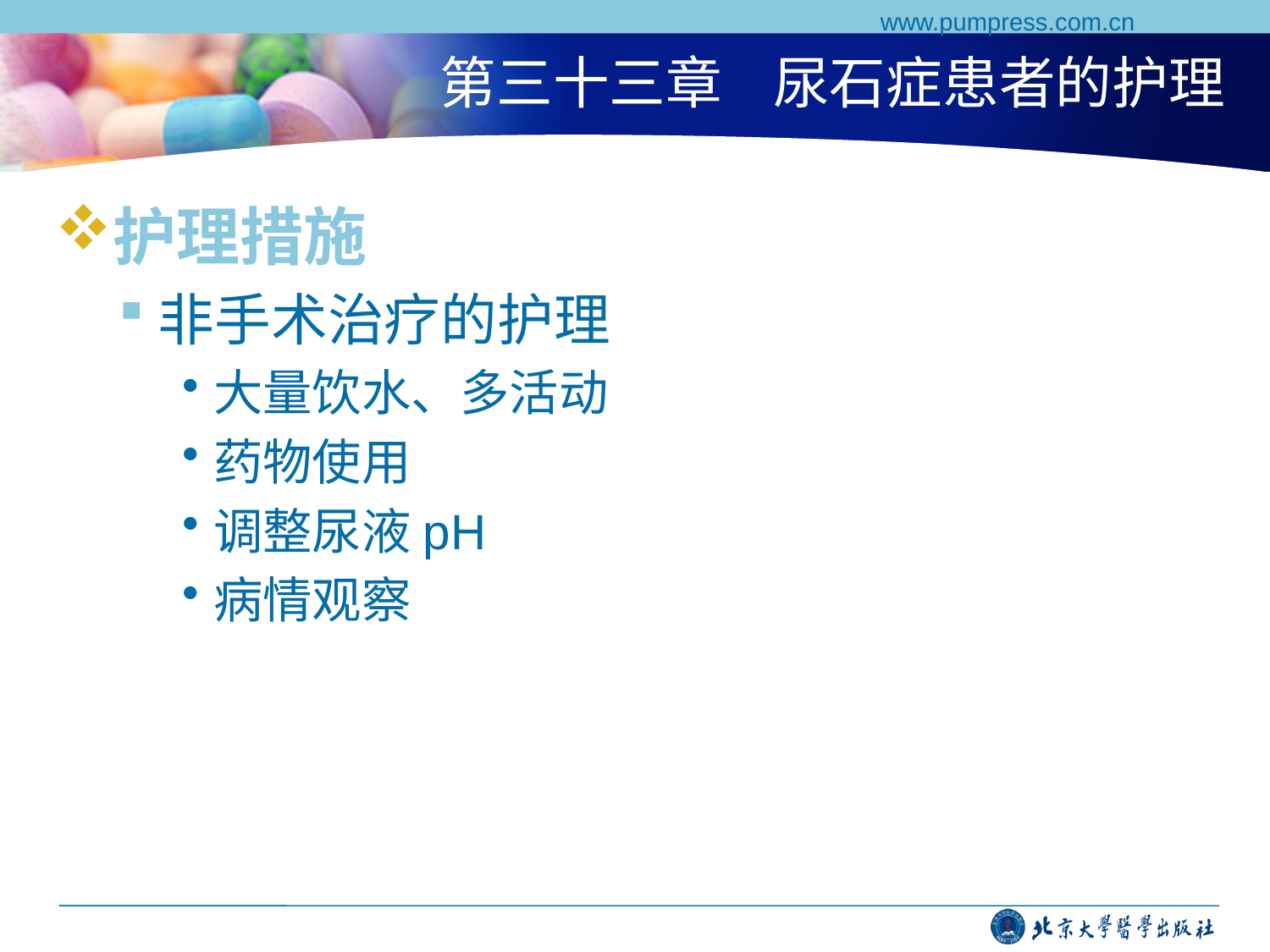

www.pumpress.com.cn
# 第三十三章    尿石症患者的护理
护理措施
非手术治疗的护理
大量饮水、多活动
药物使用
调整尿液pH
病情观察